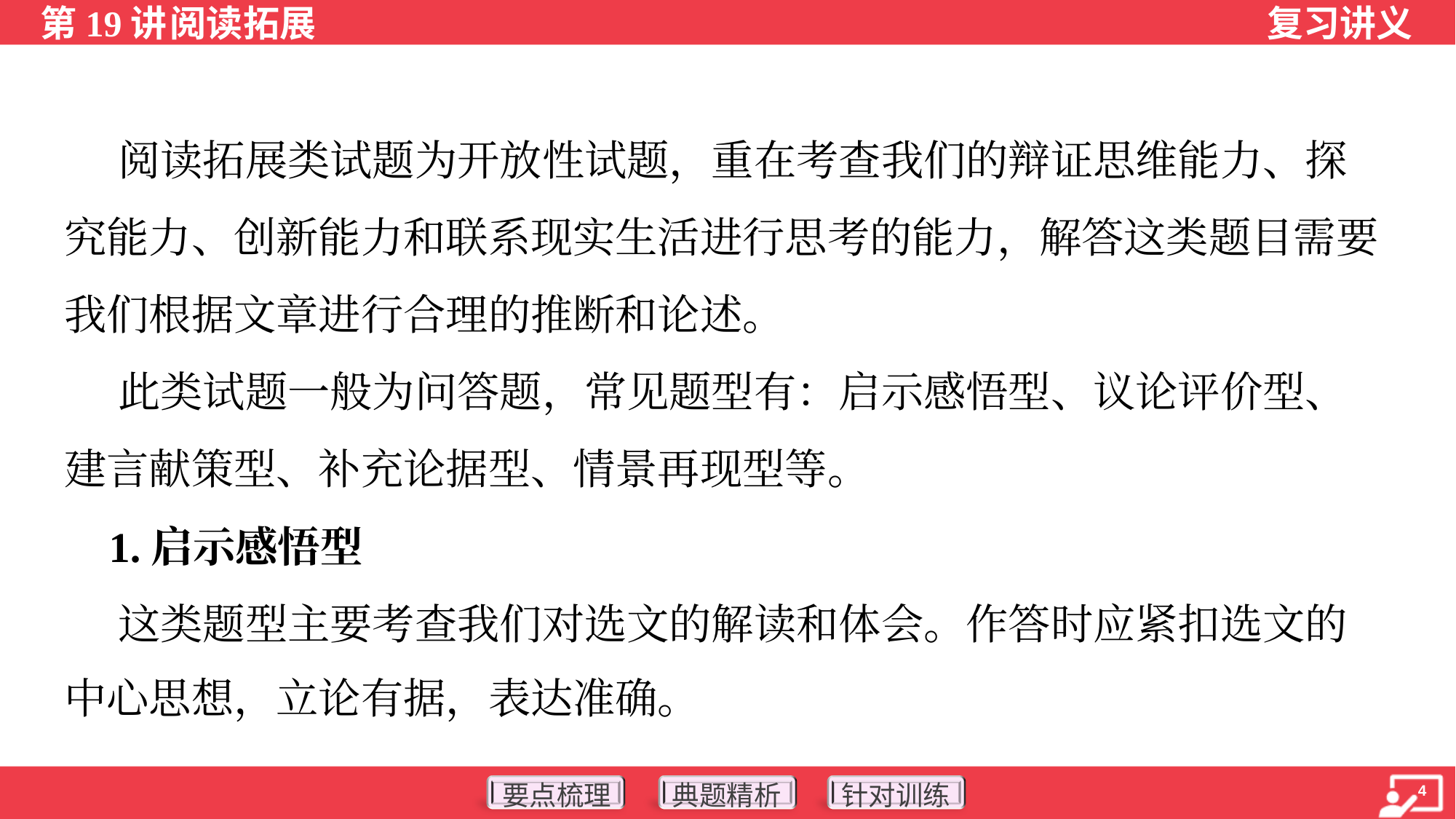

阅读拓展类试题为开放性试题，重在考查我们的辩证思维能力、探
究能力、创新能力和联系现实生活进行思考的能力，解答这类题目需要
我们根据文章进行合理的推断和论述。
    此类试题一般为问答题，常见题型有：启示感悟型、议论评价型、
建言献策型、补充论据型、情景再现型等。
    1.启示感悟型
    这类题型主要考查我们对选文的解读和体会。作答时应紧扣选文的
中心思想，立论有据，表达准确。